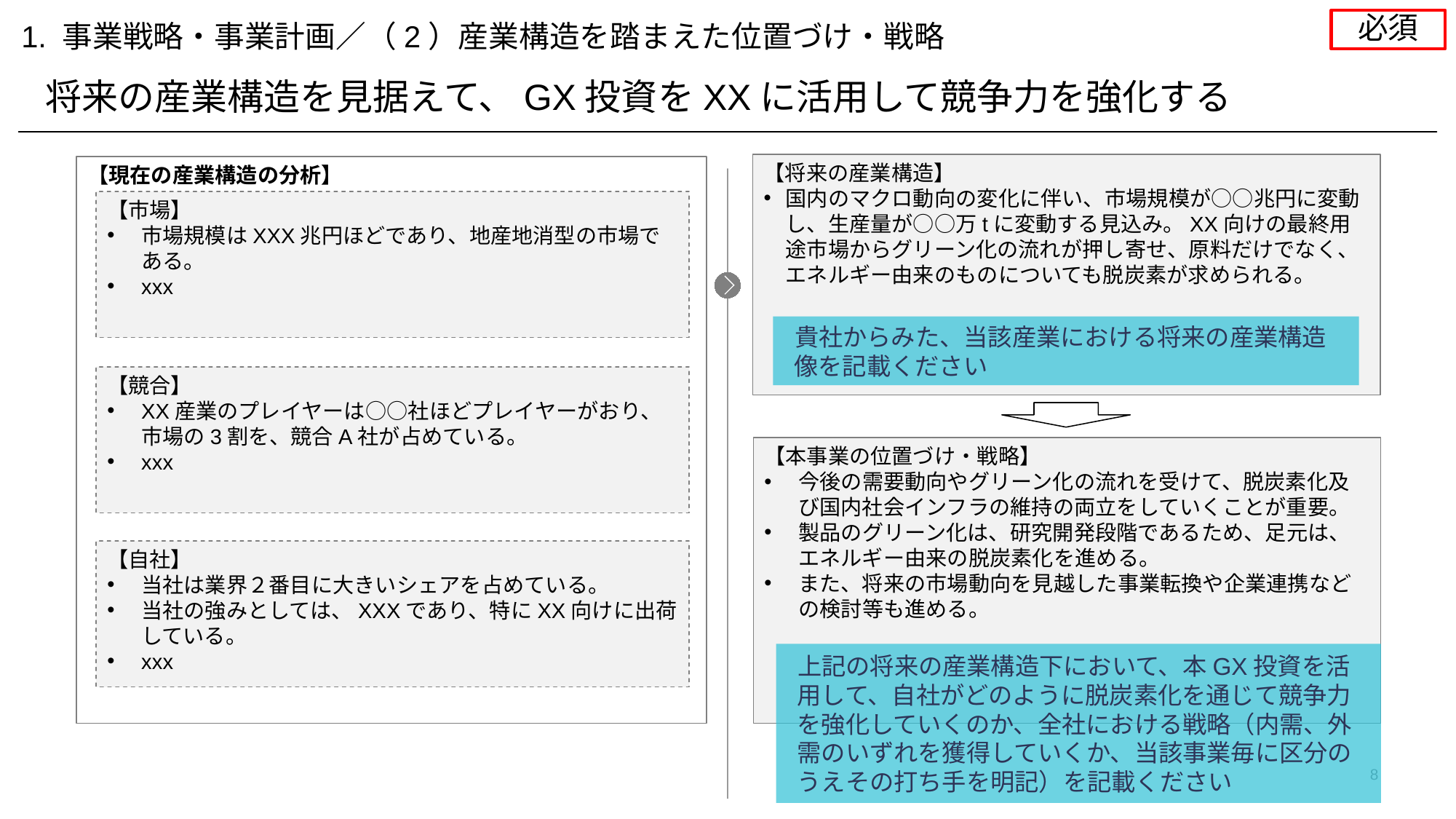

必須
1. 事業戦略・事業計画／（2）産業構造を踏まえた位置づけ・戦略
将来の産業構造を見据えて、GX投資をXXに活用して競争力を強化する
【将来の産業構造】
国内のマクロ動向の変化に伴い、市場規模が○○兆円に変動し、生産量が○○万tに変動する見込み。XX向けの最終用途市場からグリーン化の流れが押し寄せ、原料だけでなく、エネルギー由来のものについても脱炭素が求められる。
【現在の産業構造の分析】
【市場】
市場規模はXXX兆円ほどであり、地産地消型の市場である。
xxx

貴社からみた、当該産業における将来の産業構造像を記載ください
【競合】
XX産業のプレイヤーは○○社ほどプレイヤーがおり、市場の3割を、競合A社が占めている。
xxx

【本事業の位置づけ・戦略】
今後の需要動向やグリーン化の流れを受けて、脱炭素化及び国内社会インフラの維持の両立をしていくことが重要。
製品のグリーン化は、研究開発段階であるため、足元は、エネルギー由来の脱炭素化を進める。
また、将来の市場動向を見越した事業転換や企業連携などの検討等も進める。
【自社】
当社は業界２番目に大きいシェアを占めている。
当社の強みとしては、XXXであり、特にXX向けに出荷している。
xxx

上記の将来の産業構造下において、本GX投資を活用して、自社がどのように脱炭素化を通じて競争力を強化していくのか、全社における戦略（内需、外需のいずれを獲得していくか、当該事業毎に区分のうえその打ち手を明記）を記載ください